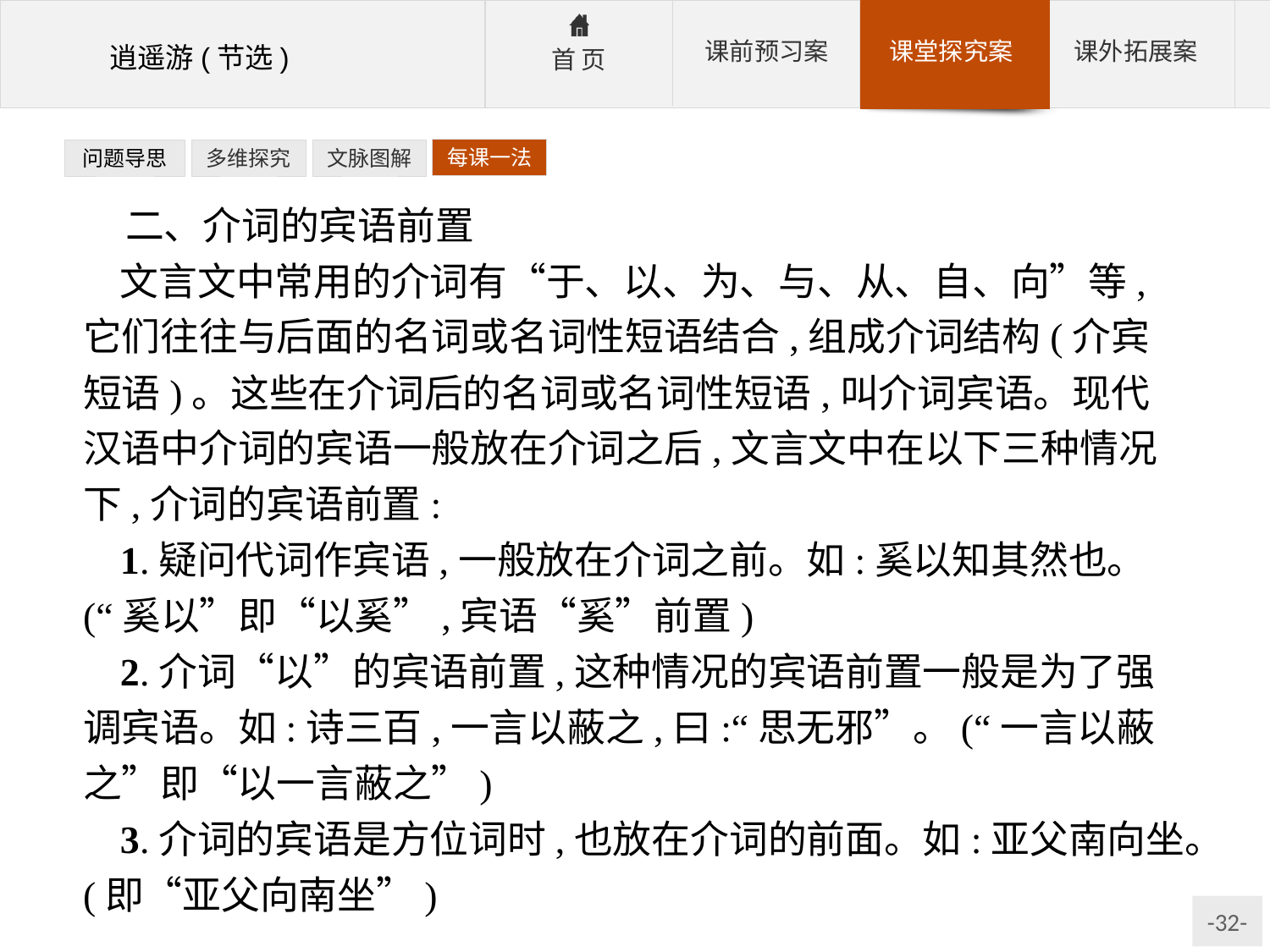

每课一法
问题导思
多维探究
文脉图解
二、介词的宾语前置
文言文中常用的介词有“于、以、为、与、从、自、向”等,它们往往与后面的名词或名词性短语结合,组成介词结构(介宾短语)。这些在介词后的名词或名词性短语,叫介词宾语。现代汉语中介词的宾语一般放在介词之后,文言文中在以下三种情况下,介词的宾语前置:
1.疑问代词作宾语,一般放在介词之前。如:奚以知其然也。(“奚以”即“以奚”,宾语“奚”前置)
2.介词“以”的宾语前置,这种情况的宾语前置一般是为了强调宾语。如:诗三百,一言以蔽之,曰:“思无邪”。(“一言以蔽之”即“以一言蔽之”)
3.介词的宾语是方位词时,也放在介词的前面。如:亚父南向坐。(即“亚父向南坐”)